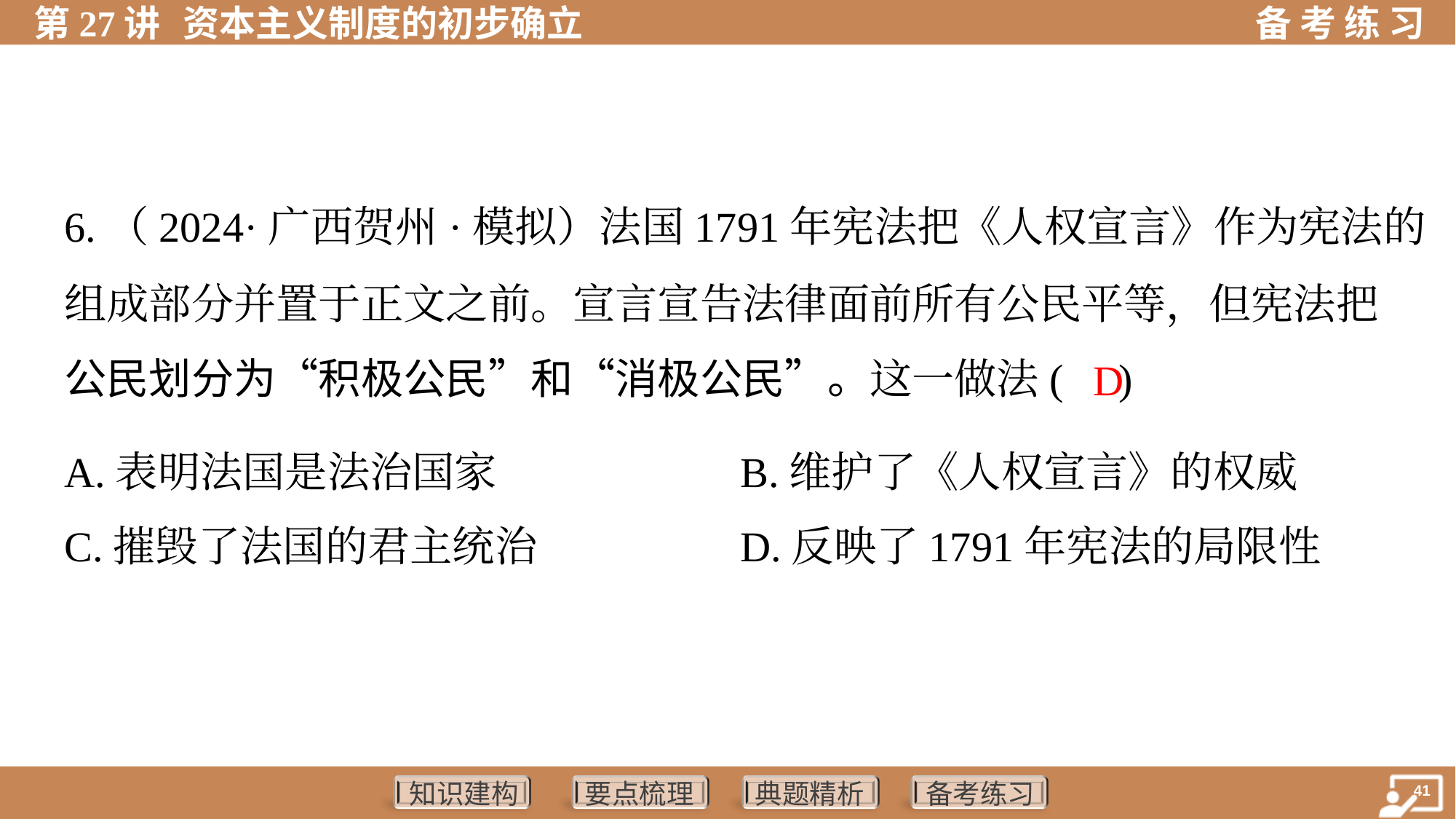

6.（2024·广西贺州·模拟）法国1791年宪法把《人权宣言》作为宪法的
组成部分并置于正文之前。宣言宣告法律面前所有公民平等，但宪法把
公民划分为“积极公民”和“消极公民”。这一做法(     )
  D
A.表明法国是法治国家	B.维护了《人权宣言》的权威
C.摧毁了法国的君主统治	D.反映了1791年宪法的局限性